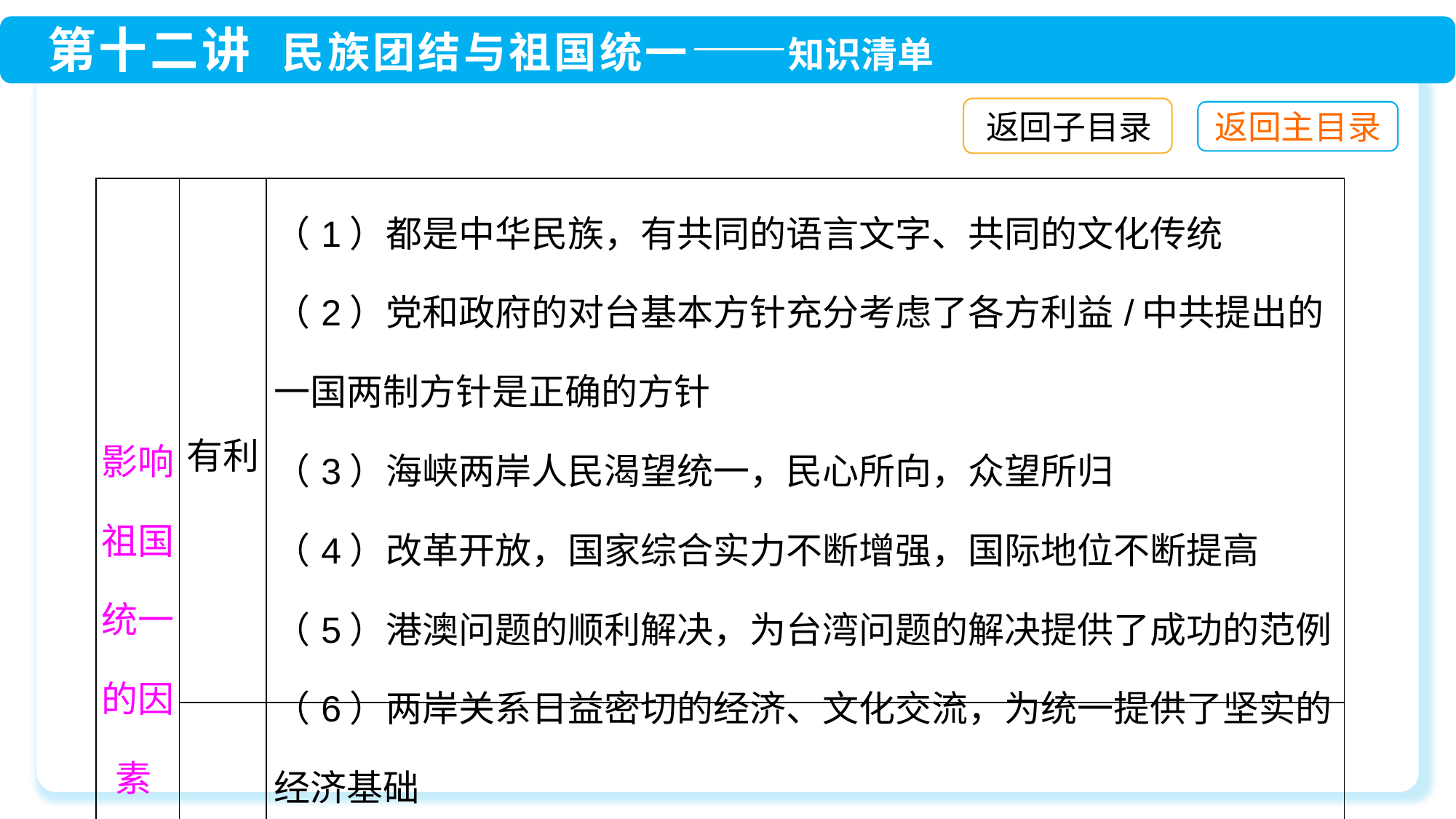

返回子目录
| 影响祖国统一的因素 | 有利 | （1）都是中华民族，有共同的语言文字、共同的文化传统 （2）党和政府的对台基本方针充分考虑了各方利益/中共提出的一国两制方针是正确的方针 （3）海峡两岸人民渴望统一，民心所向，众望所归 （4）改革开放，国家综合实力不断增强，国际地位不断提高 （5）港澳问题的顺利解决，为台湾问题的解决提供了成功的范例 （6）两岸关系日益密切的经济、文化交流，为统一提供了坚实的经济基础 |
| --- | --- | --- |
|  | 不利 | “台独”势力和国际反华势力的影响 |